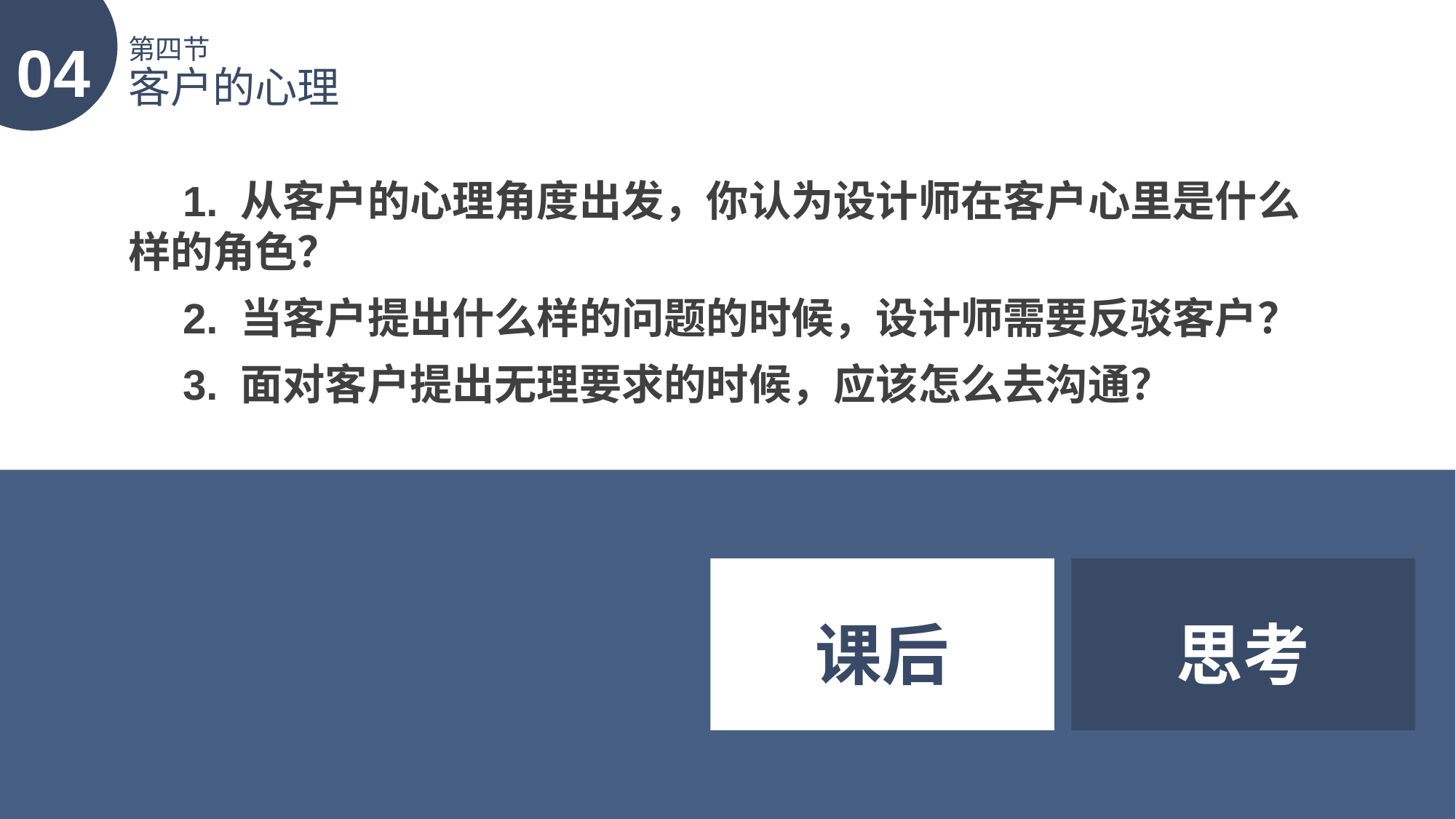

04
第四节
客户的心理
1. 从客户的心理角度出发，你认为设计师在客户心里是什么样的角色？
2. 当客户提出什么样的问题的时候，设计师需要反驳客户？
3. 面对客户提出无理要求的时候，应该怎么去沟通？

课后
思考